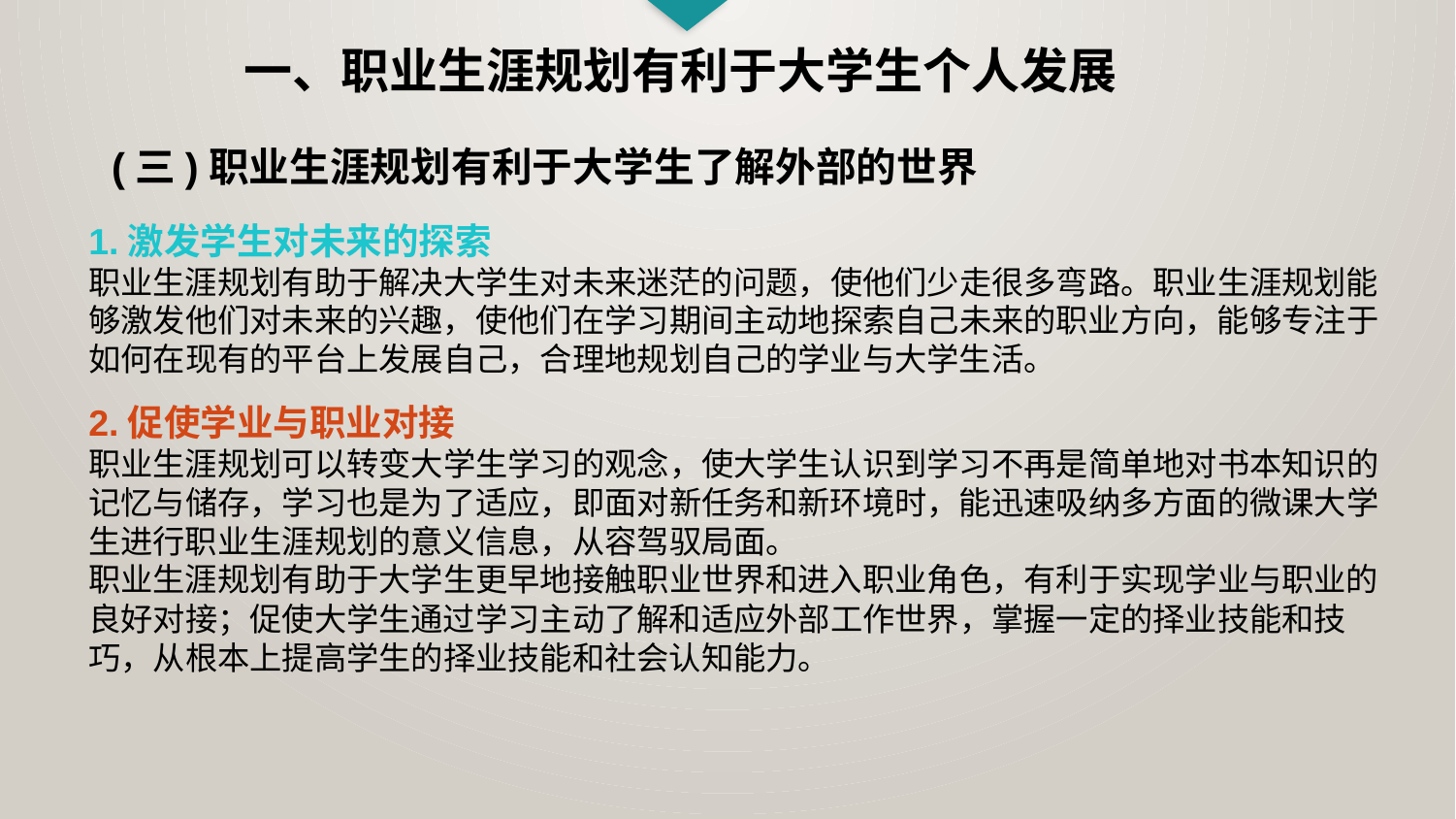

一、职业生涯规划有利于大学生个人发展
(三)职业生涯规划有利于大学生了解外部的世界
1.激发学生对未来的探索
职业生涯规划有助于解决大学生对未来迷茫的问题，使他们少走很多弯路。职业生涯规划能够激发他们对未来的兴趣，使他们在学习期间主动地探索自己未来的职业方向，能够专注于如何在现有的平台上发展自己，合理地规划自己的学业与大学生活。
2.促使学业与职业对接
职业生涯规划可以转变大学生学习的观念，使大学生认识到学习不再是简单地对书本知识的记忆与储存，学习也是为了适应，即面对新任务和新环境时，能迅速吸纳多方面的微课大学生进行职业生涯规划的意义信息，从容驾驭局面。
职业生涯规划有助于大学生更早地接触职业世界和进入职业角色，有利于实现学业与职业的良好对接；促使大学生通过学习主动了解和适应外部工作世界，掌握一定的择业技能和技巧，从根本上提高学生的择业技能和社会认知能力。
74